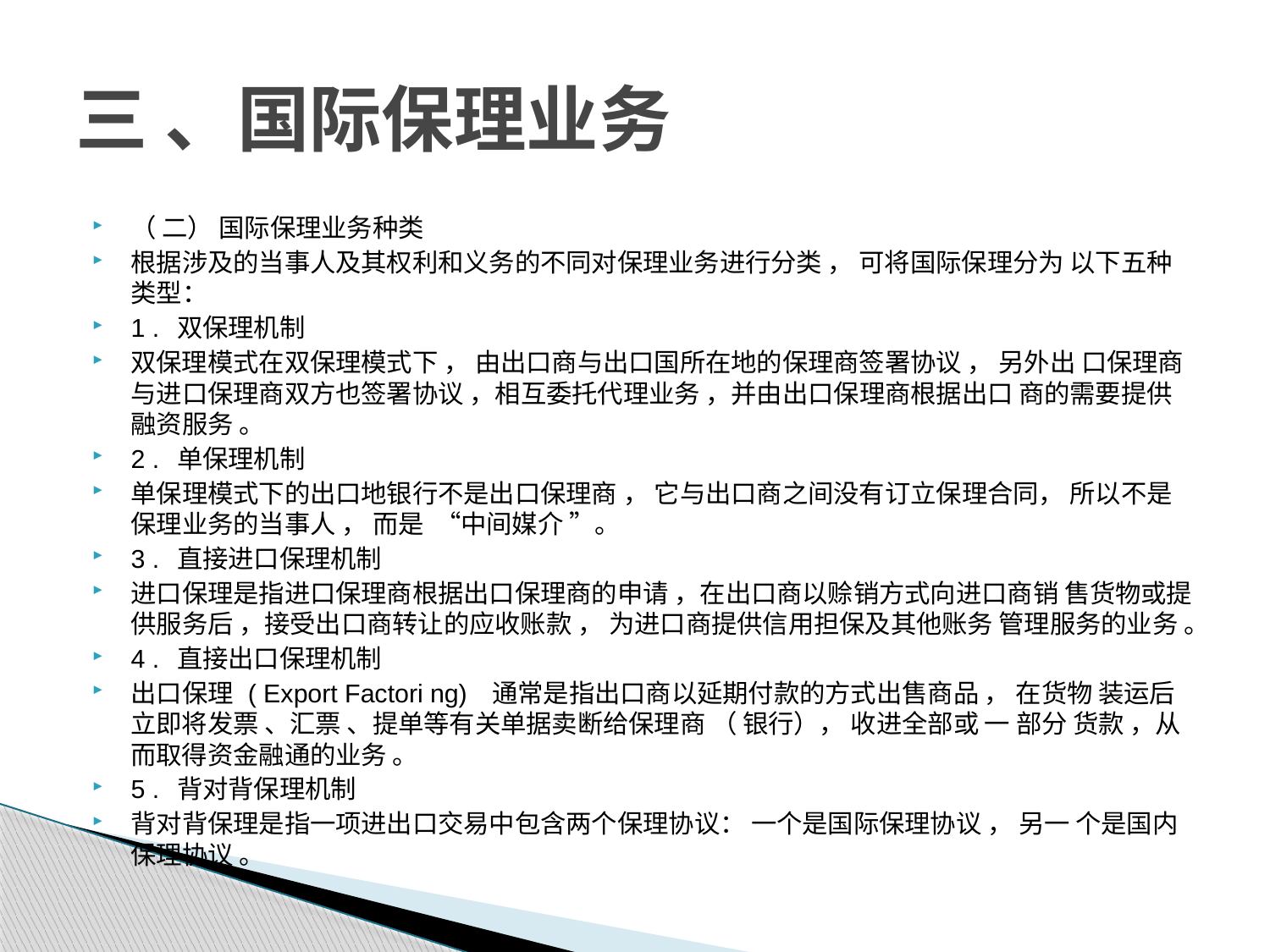

# 三 、国际保理业务
（ 二） 国际保理业务种类
根据涉及的当事人及其权利和义务的不同对保理业务进行分类 ， 可将国际保理分为 以下五种类型：
1 .  双保理机制
双保理模式在双保理模式下 ， 由出口商与出口国所在地的保理商签署协议 ， 另外出 口保理商与进口保理商双方也签署协议 ，相互委托代理业务 ，并由出口保理商根据出口 商的需要提供融资服务 。
2 .  单保理机制
单保理模式下的出口地银行不是出口保理商 ， 它与出口商之间没有订立保理合同， 所以不是保理业务的当事人 ， 而是  “中间媒介 ”。
3 .  直接进口保理机制
进口保理是指进口保理商根据出口保理商的申请 ，在出口商以赊销方式向进口商销 售货物或提供服务后 ，接受出口商转让的应收账款 ， 为进口商提供信用担保及其他账务 管理服务的业务 。
4 .  直接出口保理机制
出口保理  ( Export Factori ng)   通常是指出口商以延期付款的方式出售商品 ， 在货物 装运后立即将发票 、汇票 、提单等有关单据卖断给保理商 （ 银行）， 收进全部或 一 部分 货款 ，从而取得资金融通的业务 。
5 .  背对背保理机制
背对背保理是指一项进出口交易中包含两个保理协议： 一个是国际保理协议 ， 另一 个是国内保理协议 。